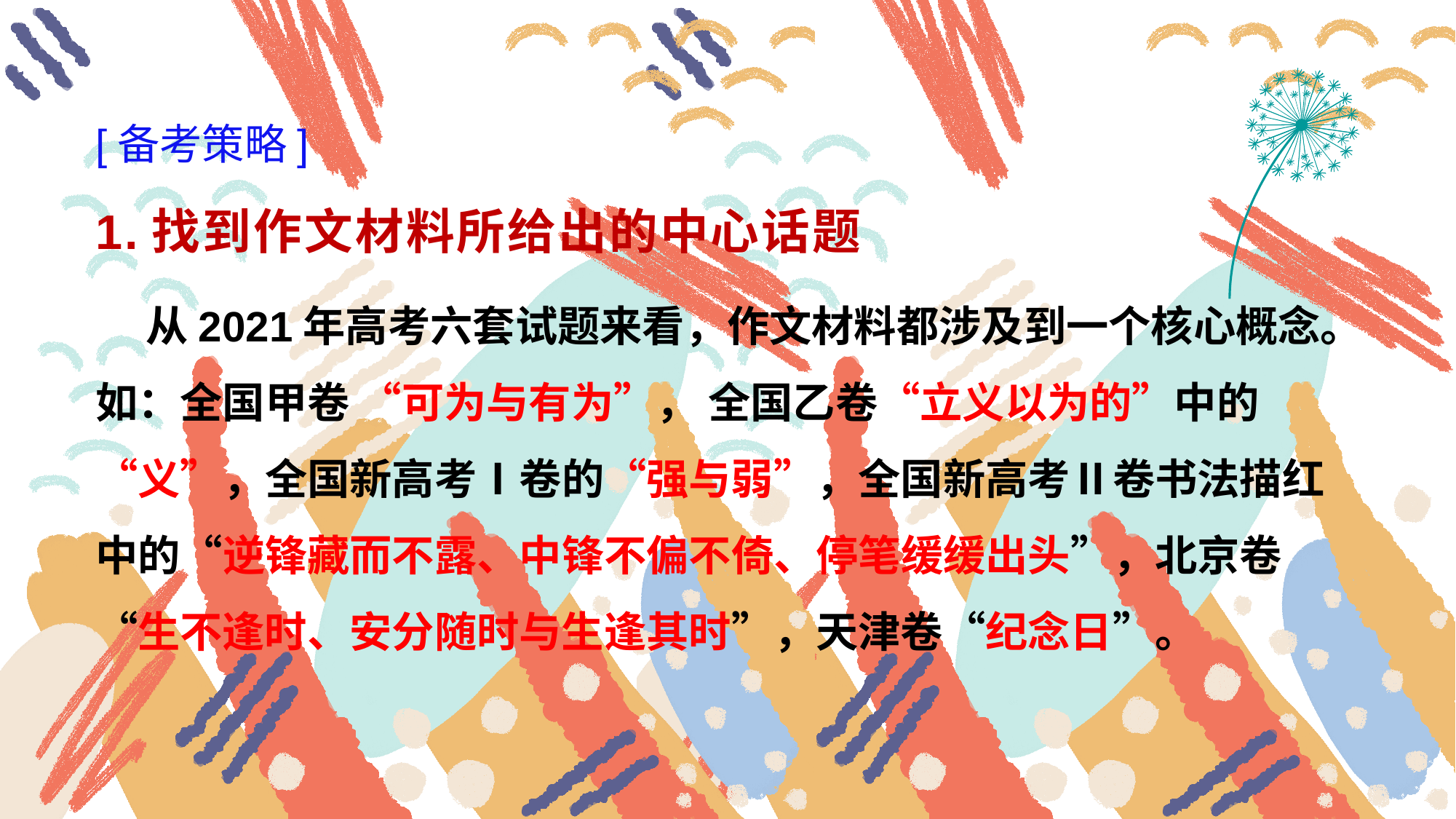

[备考策略]
1.找到作文材料所给出的中心话题
    从2021年高考六套试题来看，作文材料都涉及到一个核心概念。如：全国甲卷 “可为与有为”， 全国乙卷“立义以为的”中的“义”，全国新高考Ⅰ卷的“强与弱”，全国新高考Ⅱ卷书法描红中的“逆锋藏而不露、中锋不偏不倚、停笔缓缓出头”，北京卷“生不逢时、安分随时与生逢其时”，天津卷“纪念日”。